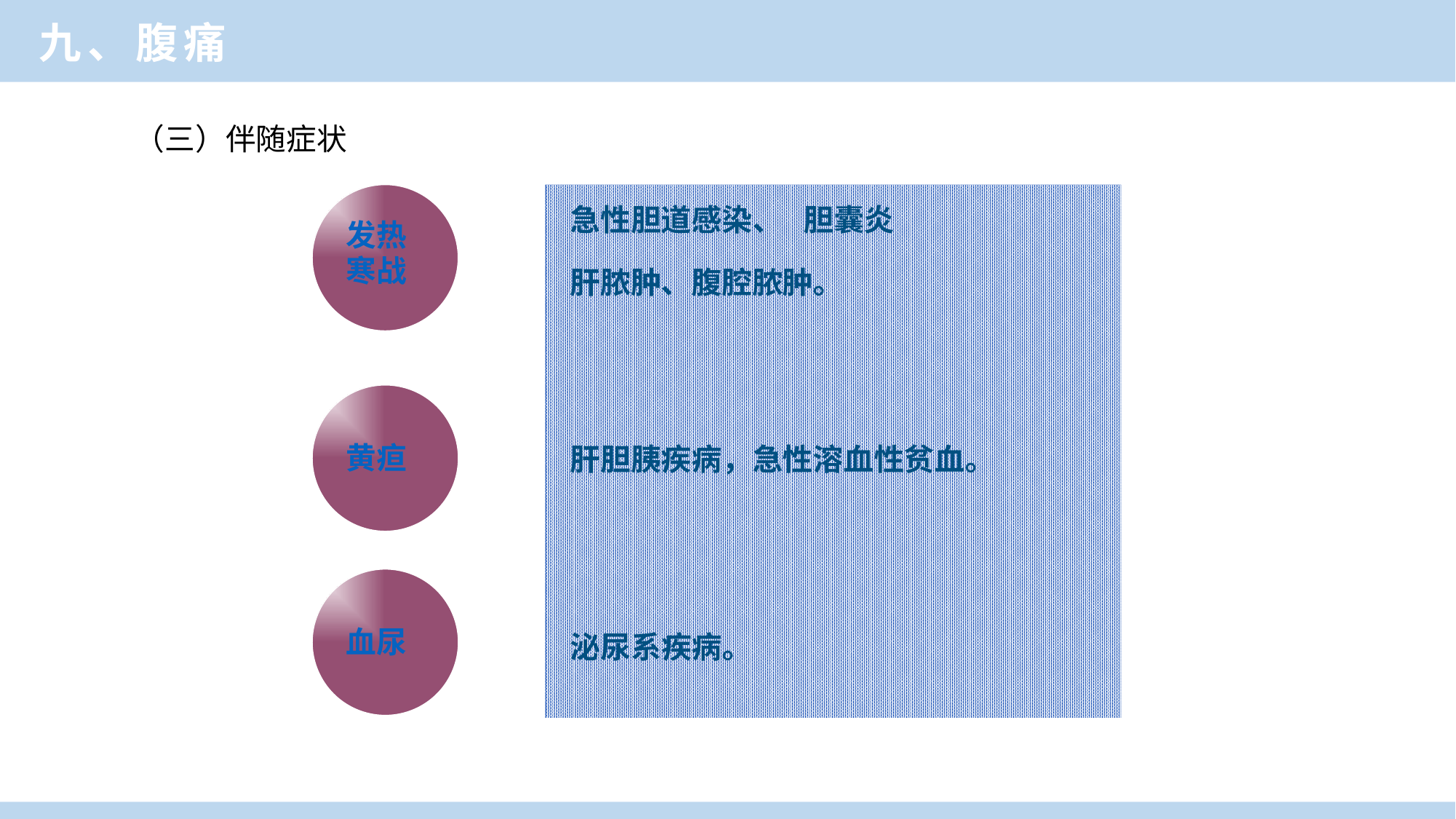

九、腹痛
（三）伴随症状

 发热
 寒战
 急性胆道感染、   胆囊炎
 肝脓肿、腹腔脓肿。

 肝胆胰疾病，急性溶血性贫血。

 泌尿系疾病。

 黄疸

 血尿